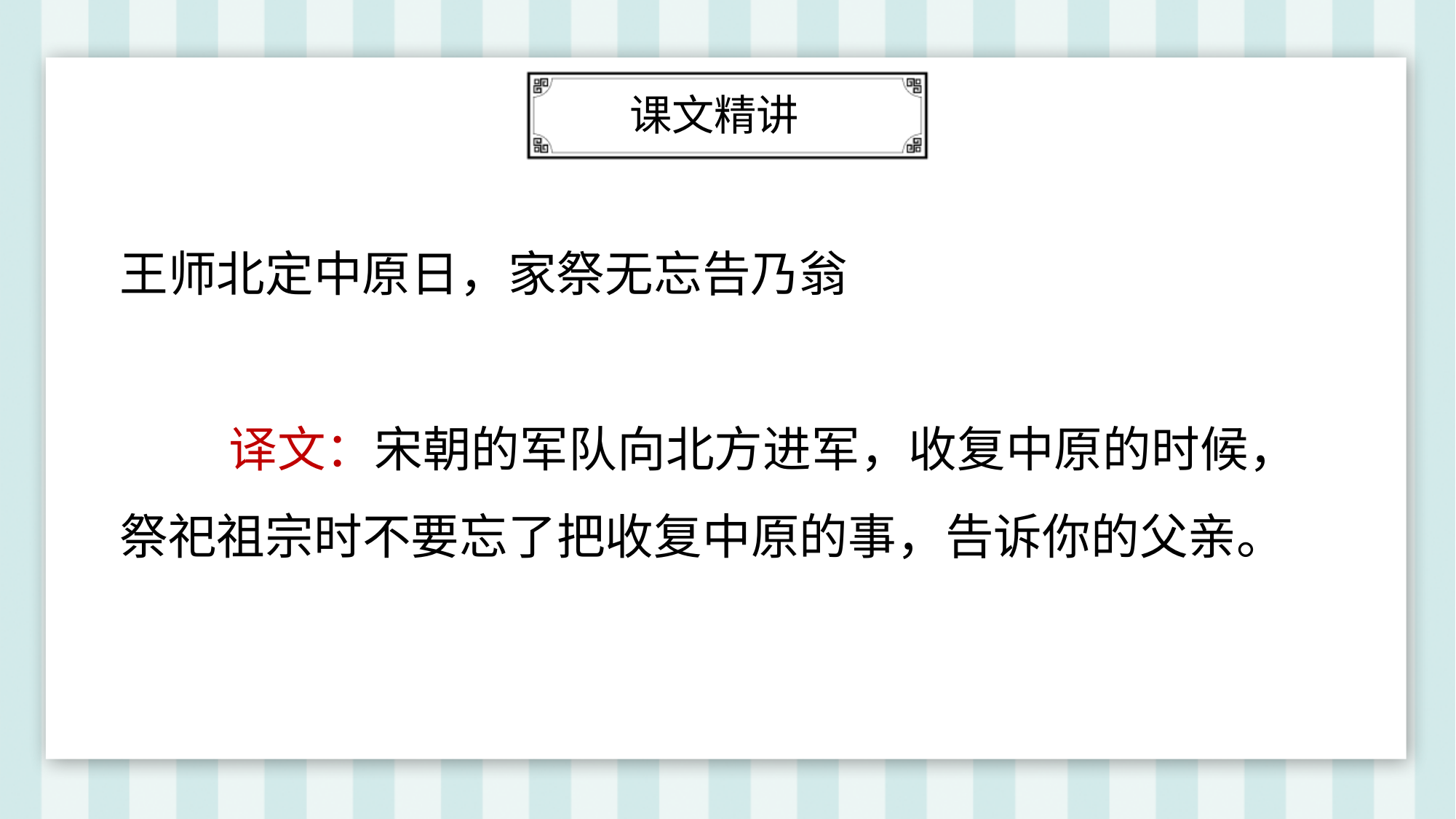

课文精讲
王师北定中原日，家祭无忘告乃翁
	译文：宋朝的军队向北方进军，收复中原的时候，祭祀祖宗时不要忘了把收复中原的事，告诉你的父亲。